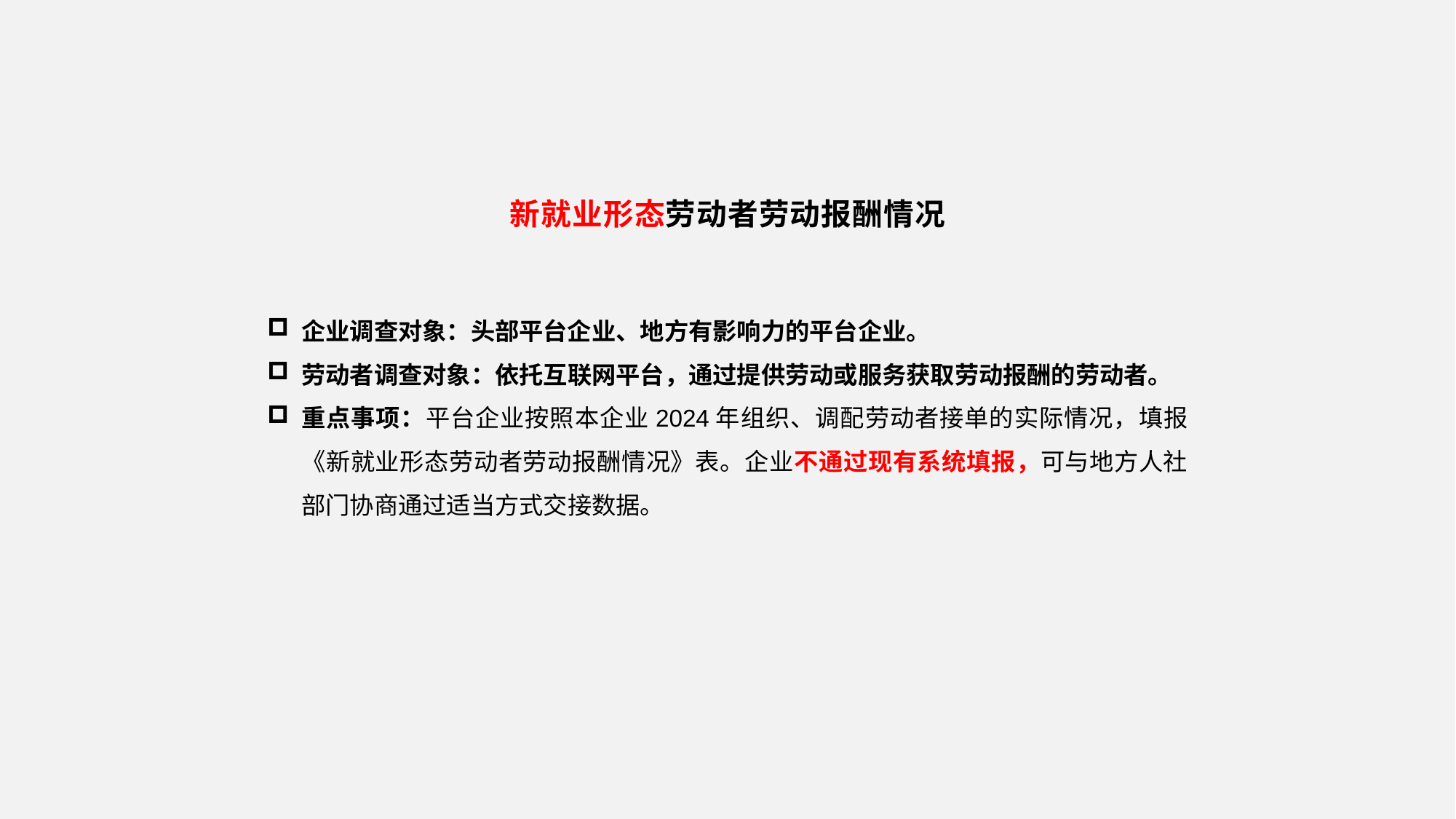

新就业形态劳动者劳动报酬情况
企业调查对象：头部平台企业、地方有影响力的平台企业。
劳动者调查对象：依托互联网平台，通过提供劳动或服务获取劳动报酬的劳动者。
重点事项：平台企业按照本企业2024年组织、调配劳动者接单的实际情况，填报《新就业形态劳动者劳动报酬情况》表。企业不通过现有系统填报，可与地方人社部门协商通过适当方式交接数据。